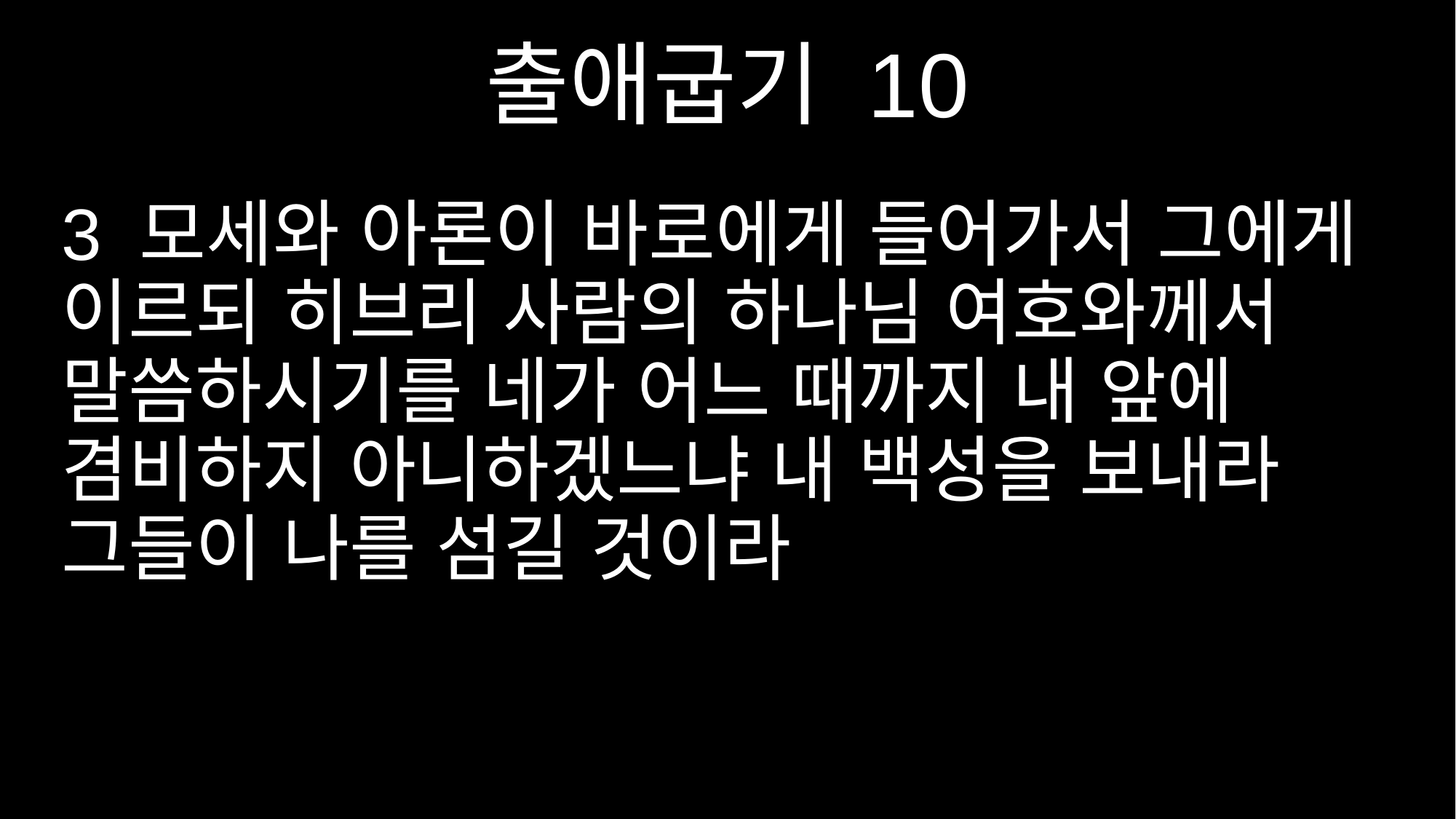

출애굽기 10
3 모세와 아론이 바로에게 들어가서 그에게 이르되 히브리 사람의 하나님 여호와께서 말씀하시기를 네가 어느 때까지 내 앞에 겸비하지 아니하겠느냐 내 백성을 보내라 그들이 나를 섬길 것이라